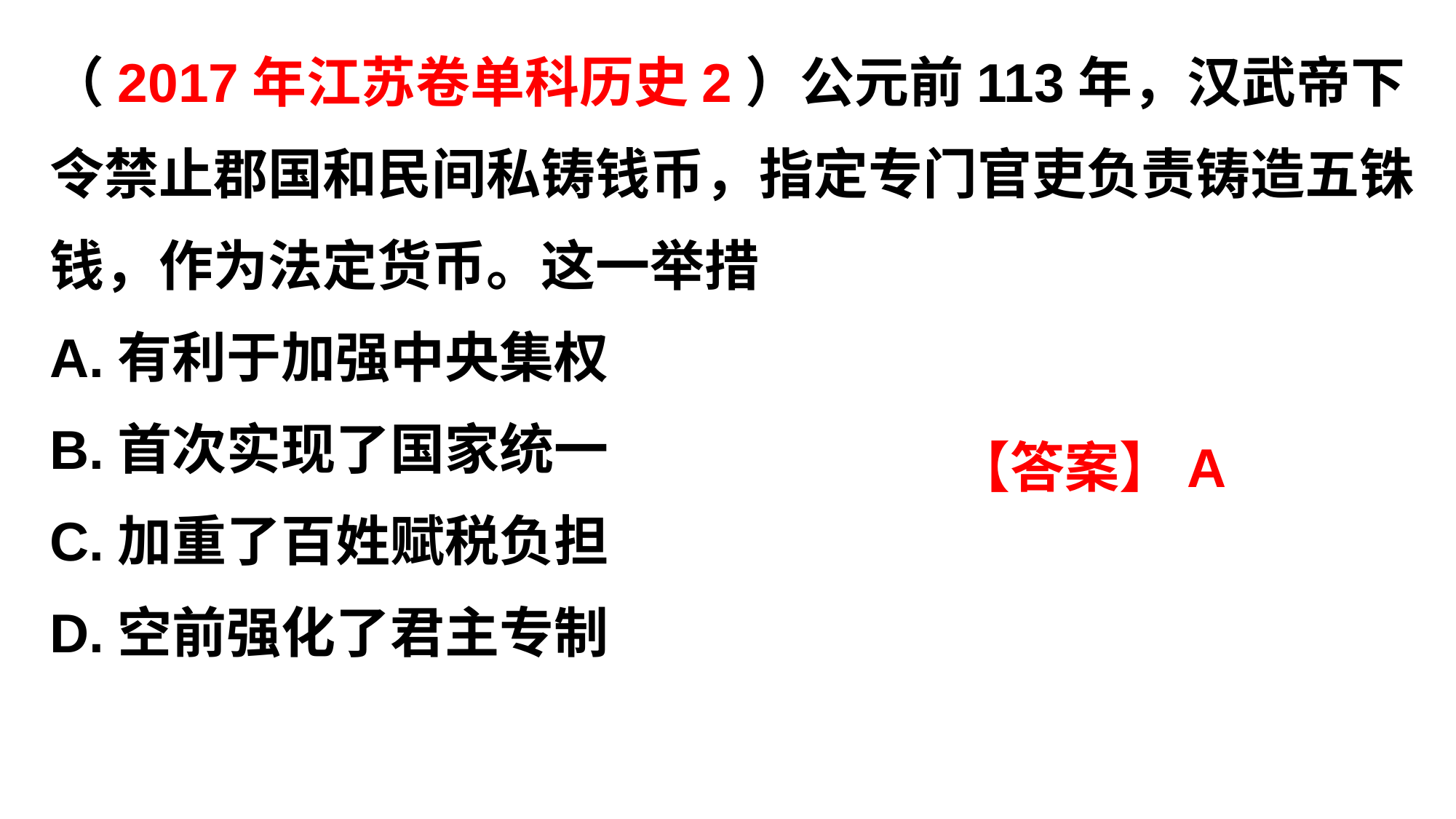

（2017年江苏卷单科历史2）公元前113年，汉武帝下令禁止郡国和民间私铸钱币，指定专门官吏负责铸造五铢钱，作为法定货币。这一举措
A.有利于加强中央集权
B.首次实现了国家统一
C.加重了百姓赋税负担
D.空前强化了君主专制

【答案】A